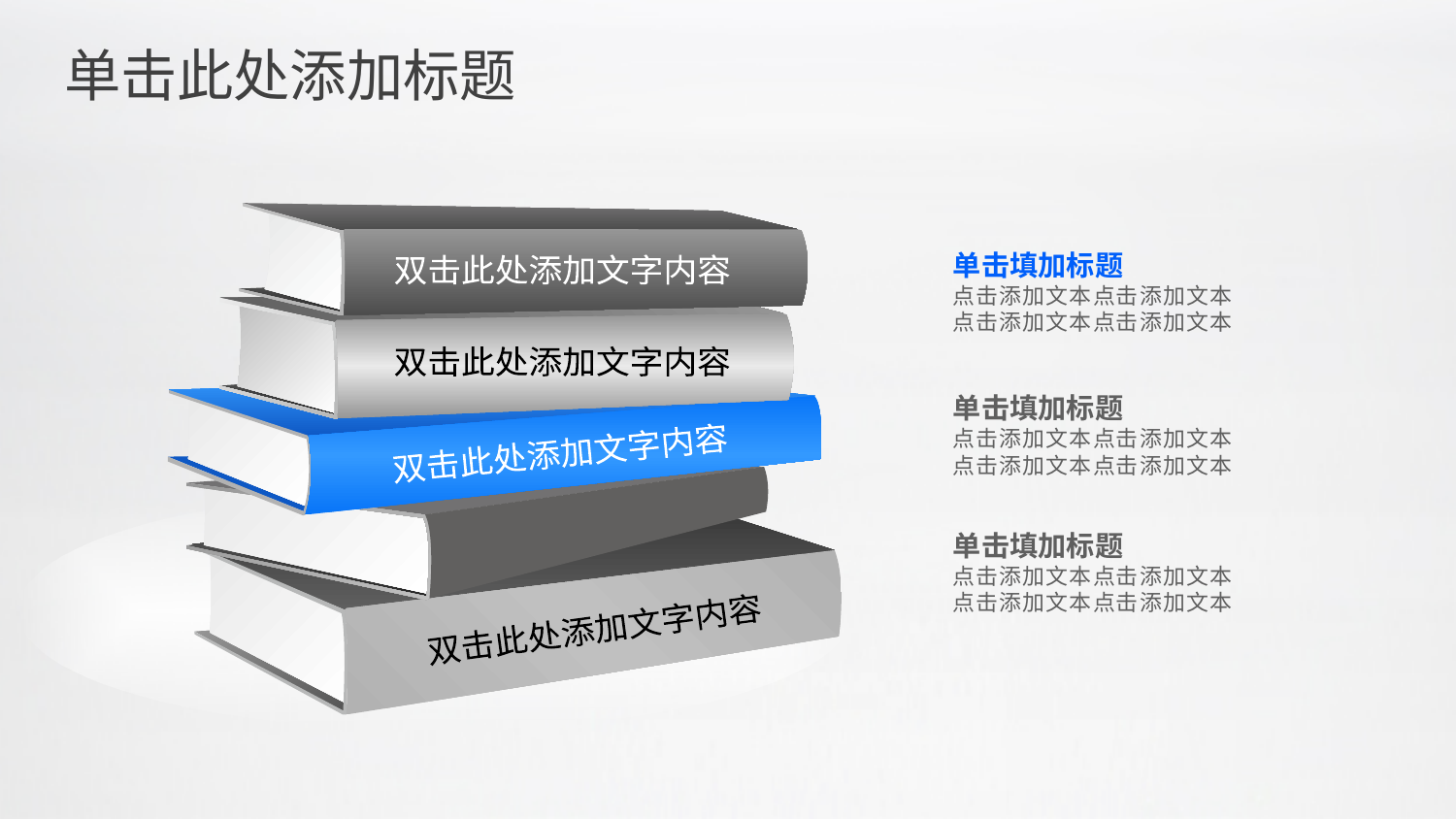

单击此处添加标题

双击此处添加文字内容
单击填加标题
点击添加文本点击添加文本
点击添加文本点击添加文本

双击此处添加文字内容

双击此处添加文字内容
单击填加标题
点击添加文本点击添加文本
点击添加文本点击添加文本

双击此处添加文字内容
单击填加标题
点击添加文本点击添加文本
点击添加文本点击添加文本